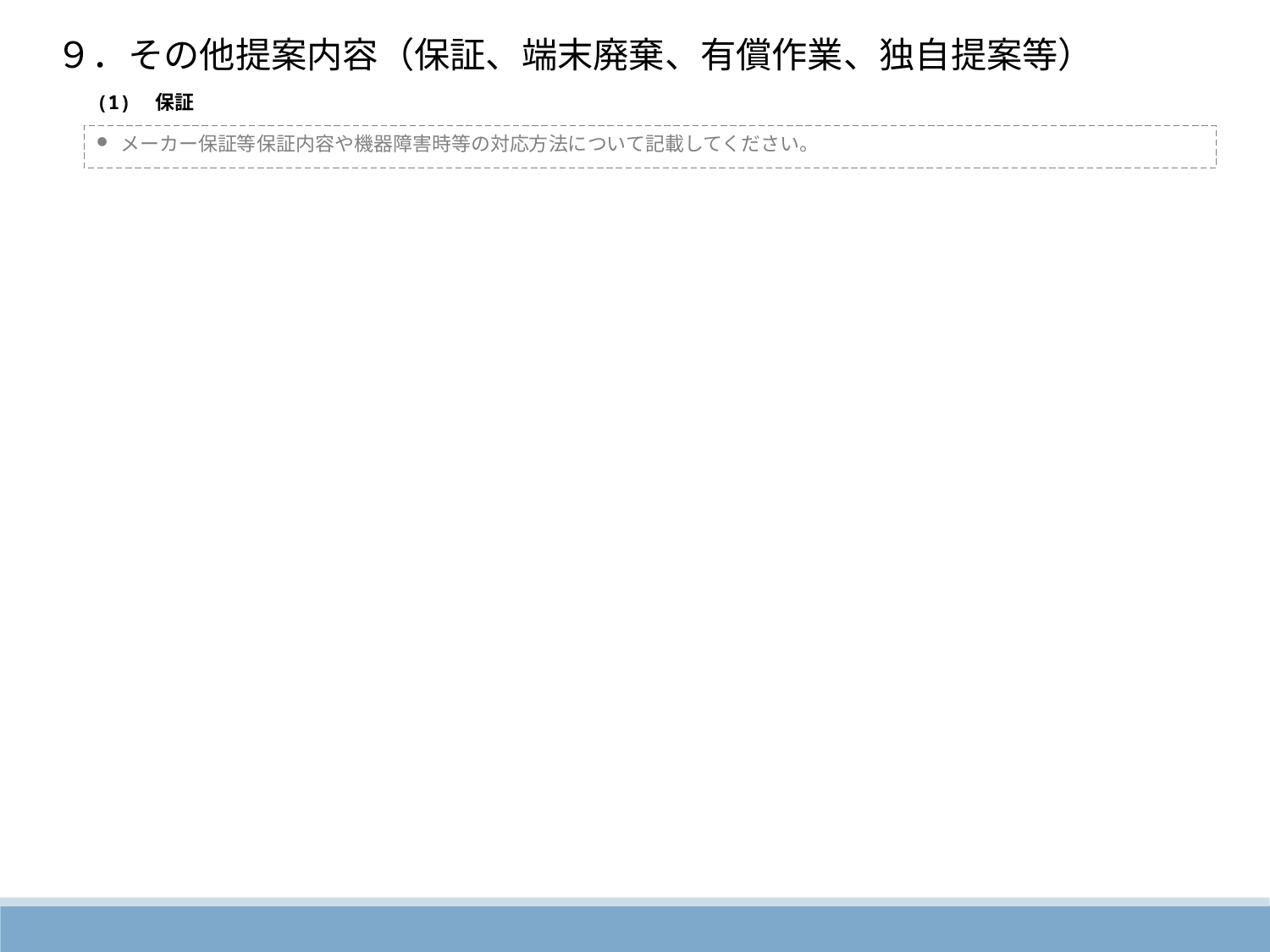

９．その他提案内容（保証、端末廃棄、有償作業、独自提案等）
(1)　保証
メーカー保証等保証内容や機器障害時等の対応方法について記載してください。